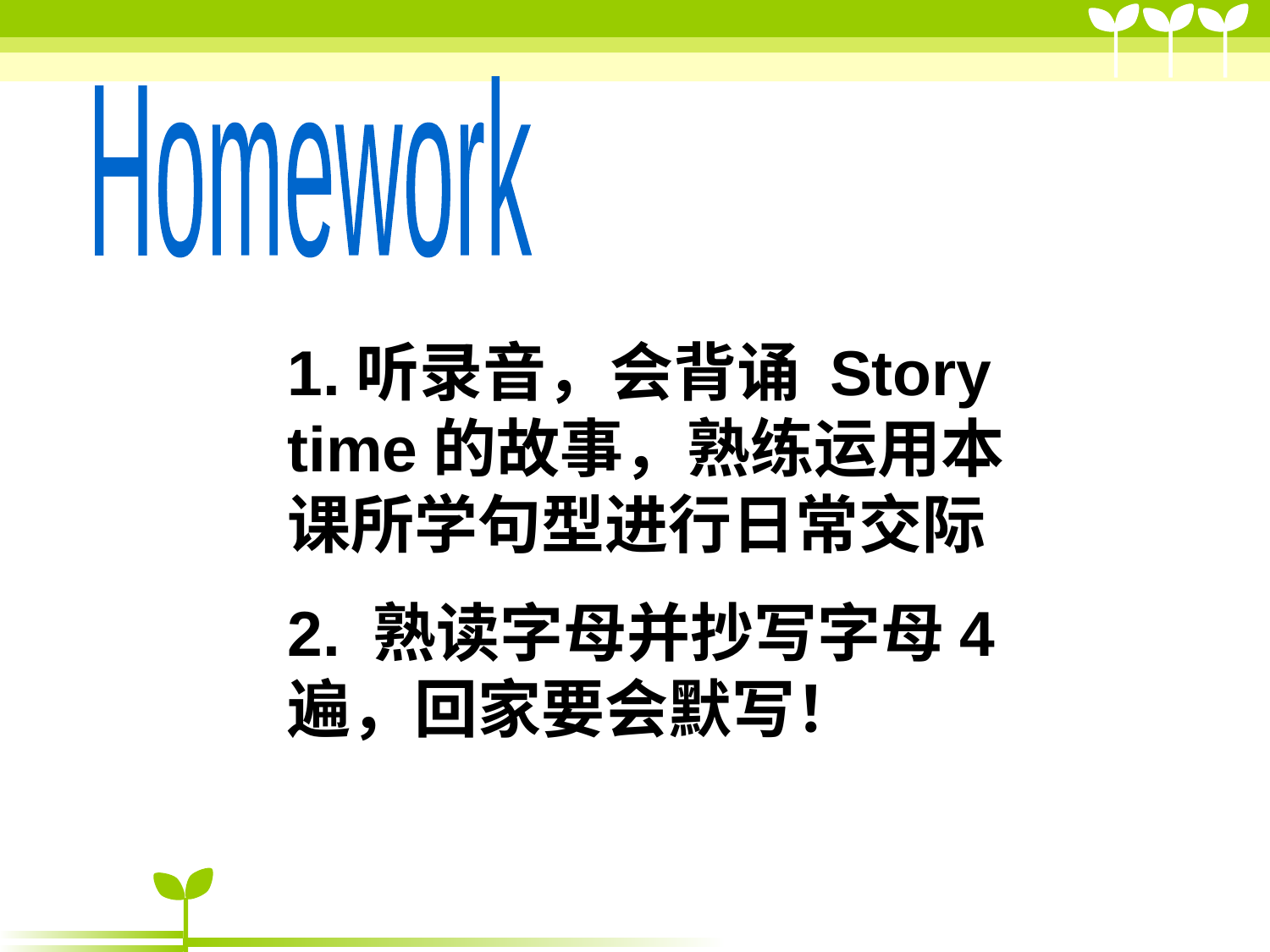

Homework
1.听录音，会背诵 Story time的故事，熟练运用本课所学句型进行日常交际
2. 熟读字母并抄写字母4遍，回家要会默写！